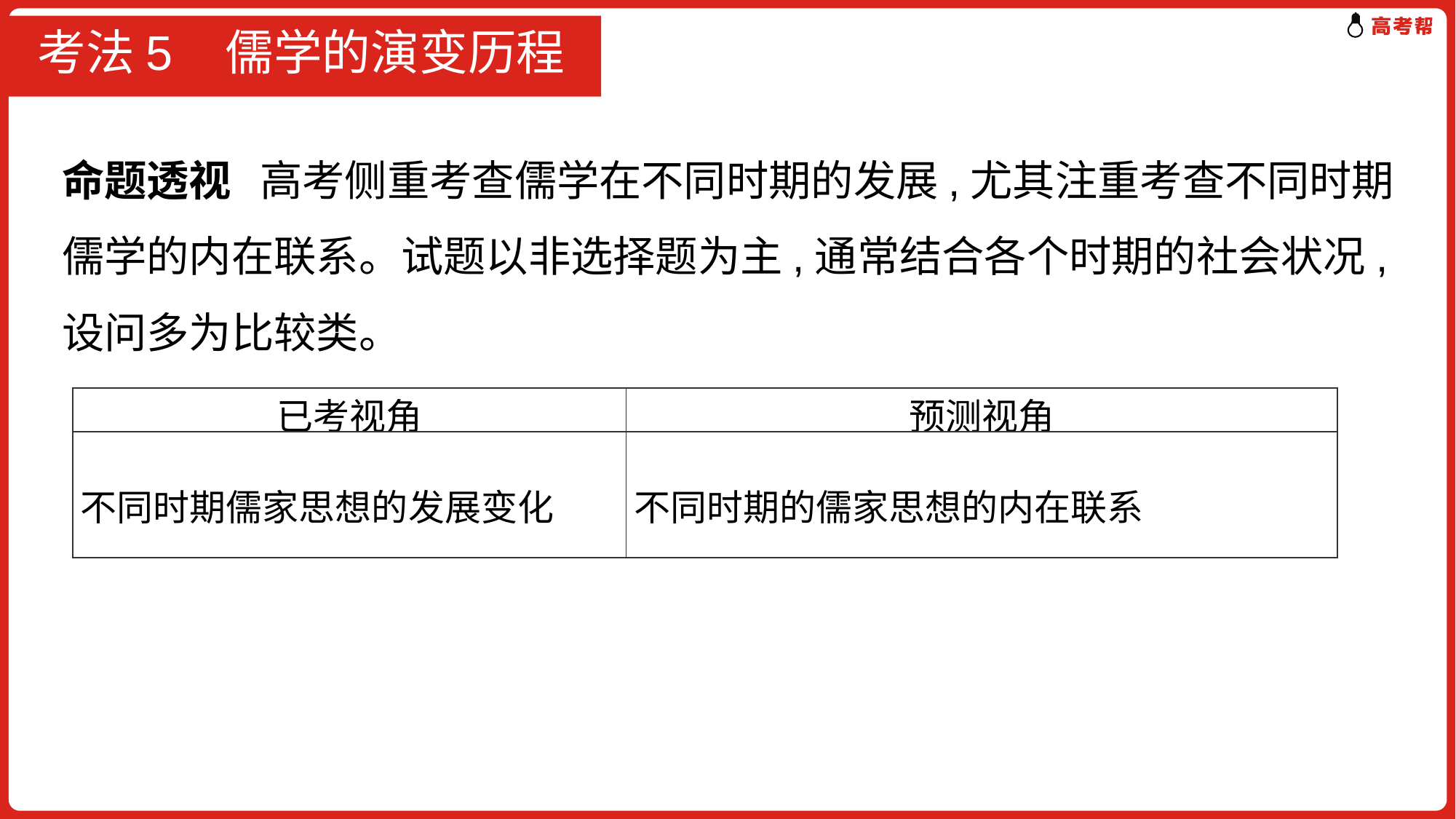

# 考法5   儒学的演变历程
命题透视   高考侧重考查儒学在不同时期的发展,尤其注重考查不同时期儒学的内在联系。试题以非选择题为主,通常结合各个时期的社会状况,设问多为比较类。
| 已考视角 | 预测视角 |
| --- | --- |
| 不同时期儒家思想的发展变化 | 不同时期的儒家思想的内在联系 |